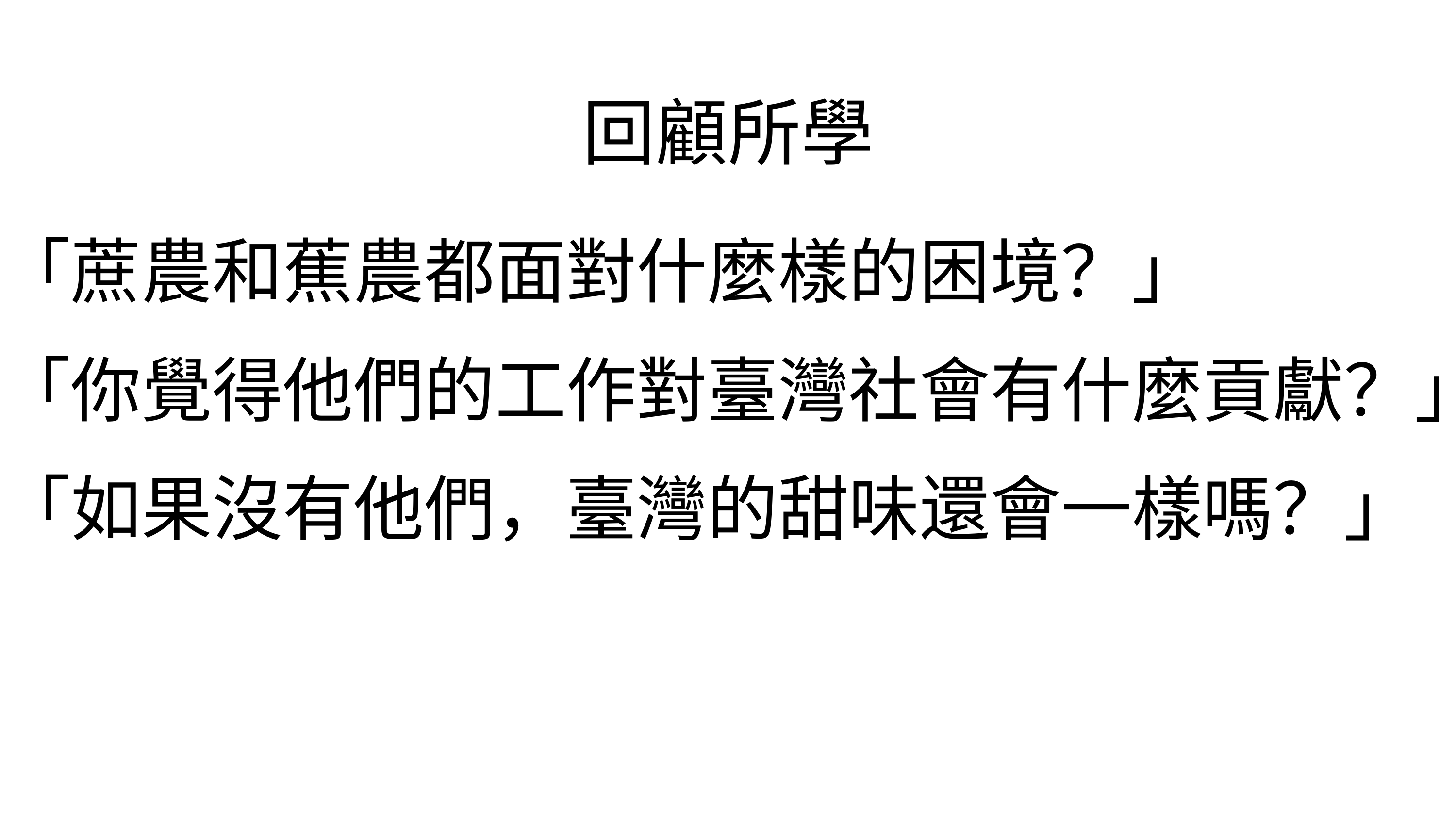

回顧所學

「蔗農和蕉農都面對什麼樣的困境？」
「你覺得他們的工作對臺灣社會有什麼貢獻？」
「如果沒有他們，臺灣的甜味還會一樣嗎？」